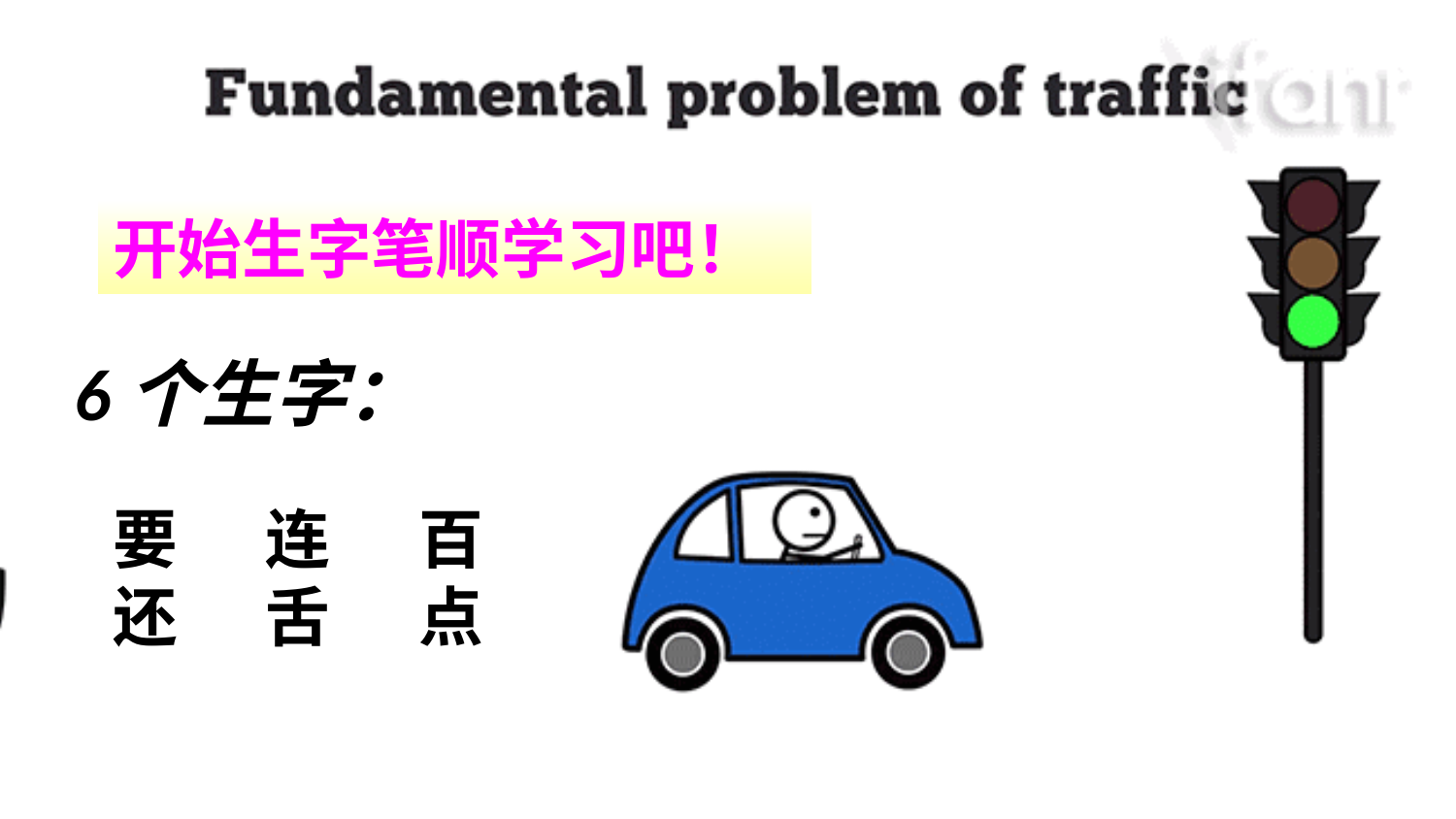

开始生字笔顺学习吧！
6个生字：
要      连      百
还      舌      点